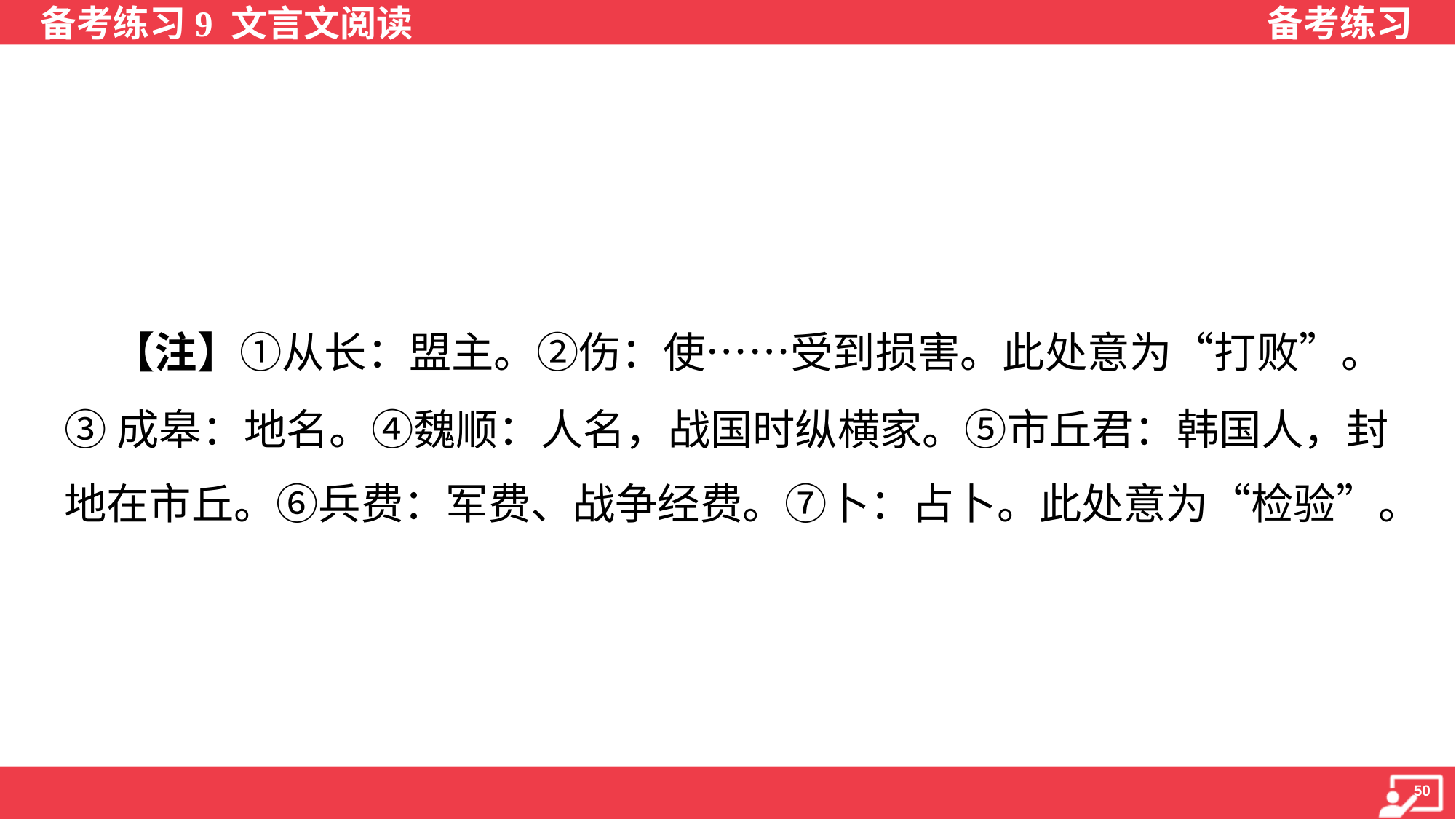

【注】①从长：盟主。②伤：使……受到损害。此处意为“打败”。
③成皋：地名。④魏顺：人名，战国时纵横家。⑤市丘君：韩国人，封
地在市丘。⑥兵费：军费、战争经费。⑦卜：占卜。此处意为“检验”。